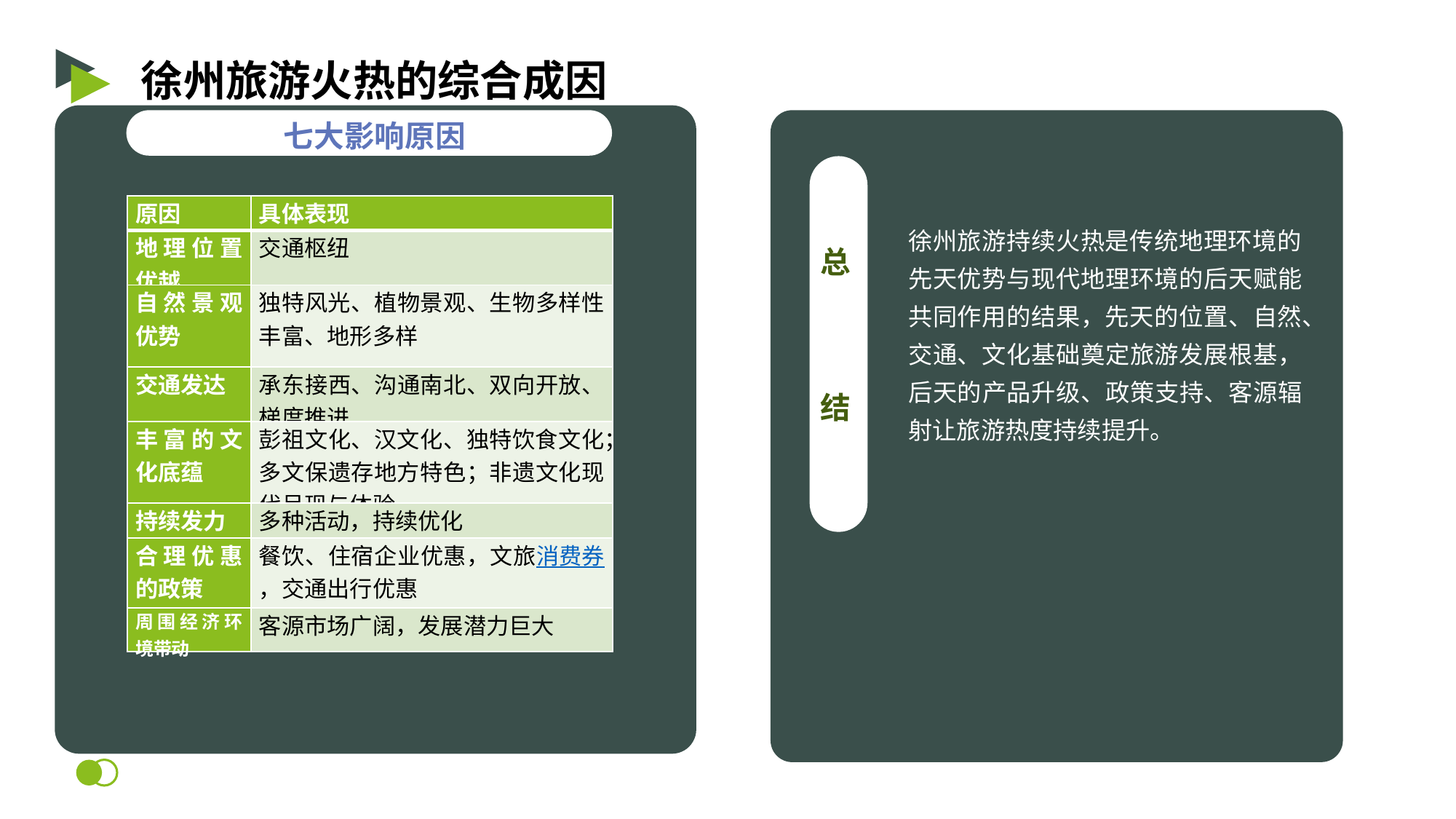

徐州旅游火热的综合成因

七大影响原因

| 原因 | 具体表现 |
| --- | --- |
| 地理位置优越 | 交通枢纽 |
| 自然景观优势 | 独特风光、植物景观、生物多样性丰富、地形多样 |
| 交通发达 | 承东接西、沟通南北、双向开放、梯度推进 |
| 丰富的文化底蕴 | 彭祖文化、汉文化、独特饮食文化；多文保遗存地方特色；非遗文化现代呈现与体验 |
| 持续发力 | 多种活动，持续优化 |
| 合理优惠的政策 | 餐饮、住宿企业优惠，文旅消费券，交通出行优惠 |
| 周围经济环境带动 | 客源市场广阔，发展潜力巨大 |
徐州旅游持续火热是传统地理环境的先天优势与现代地理环境的后天赋能共同作用的结果，先天的位置、自然、交通、文化基础奠定旅游发展根基，后天的产品升级、政策支持、客源辐射让旅游热度持续提升。
总

结